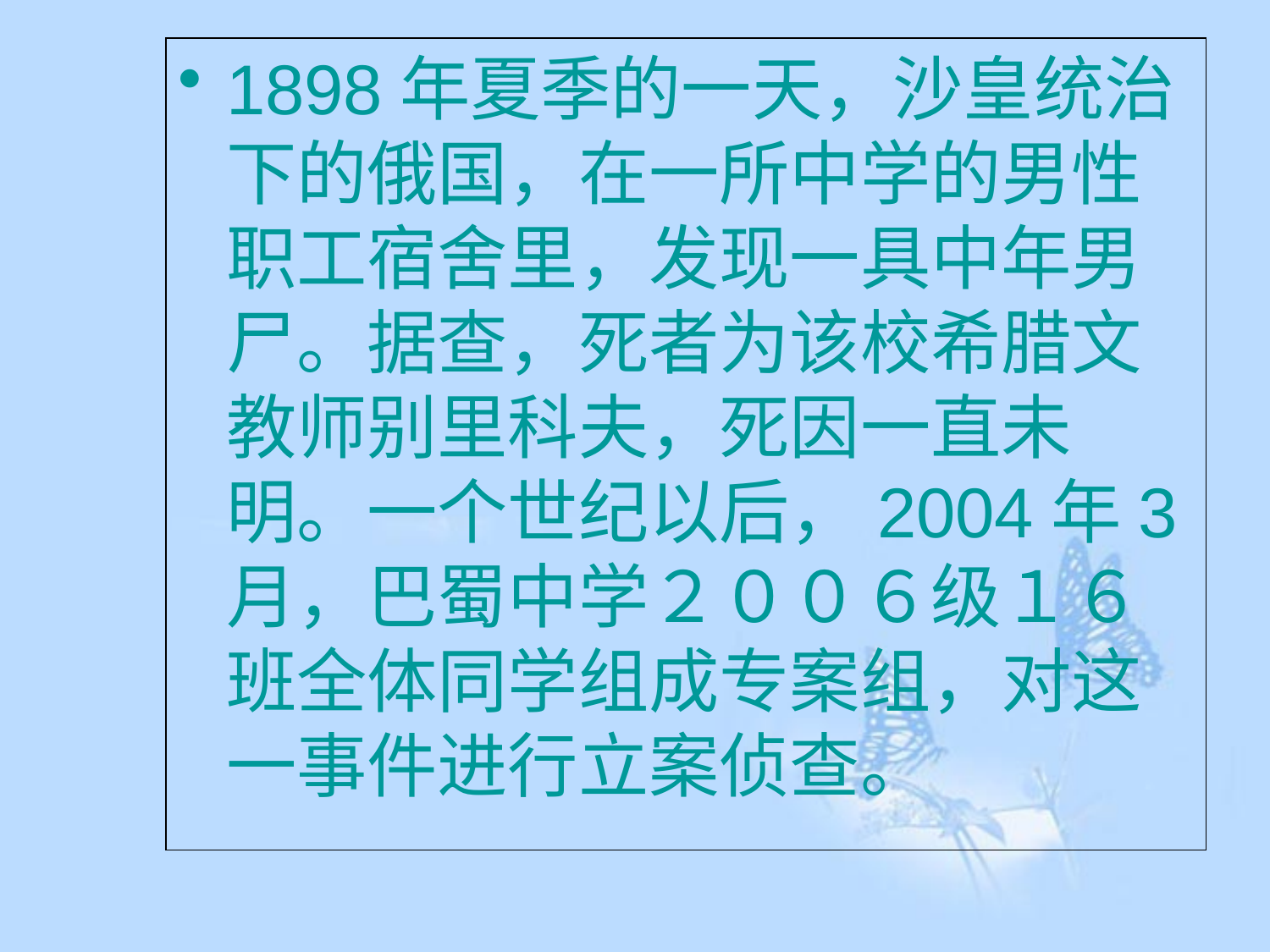

# 1898年夏季的一天，沙皇统治下的俄国，在一所中学的男性职工宿舍里，发现一具中年男尸。据查，死者为该校希腊文教师别里科夫，死因一直未明。一个世纪以后，2004年3月，巴蜀中学２００６级１６班全体同学组成专案组，对这一事件进行立案侦查。